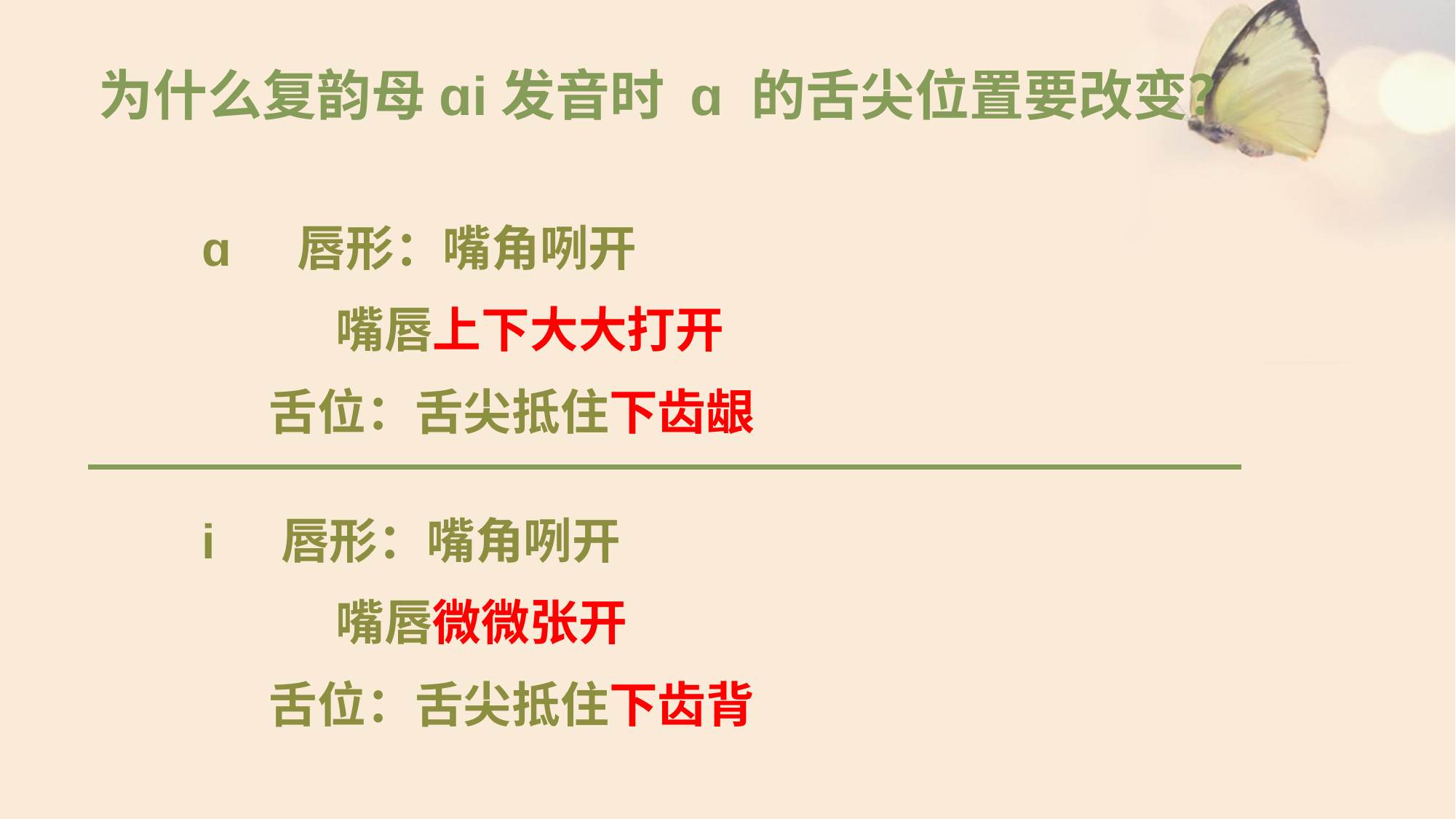

# 为什么复韵母ɑi发音时 ɑ 的舌尖位置要改变？
ɑ    唇形：嘴角咧开
           嘴唇上下大大打开
     舌位：舌尖抵住下齿龈

i    唇形：嘴角咧开
           嘴唇微微张开
     舌位：舌尖抵住下齿背